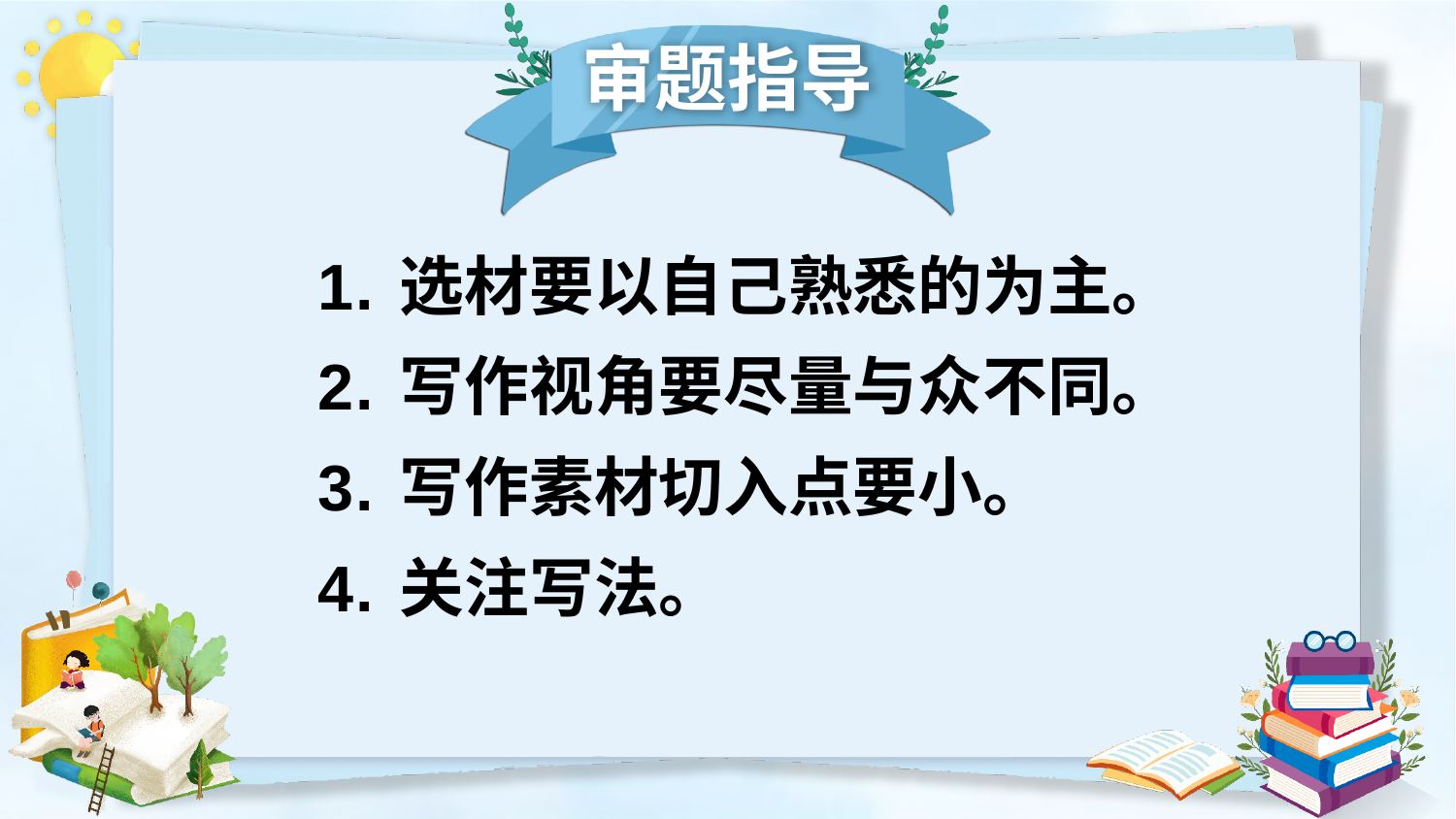

审题指导
选材要以自己熟悉的为主。
写作视角要尽量与众不同。
写作素材切入点要小。
关注写法。